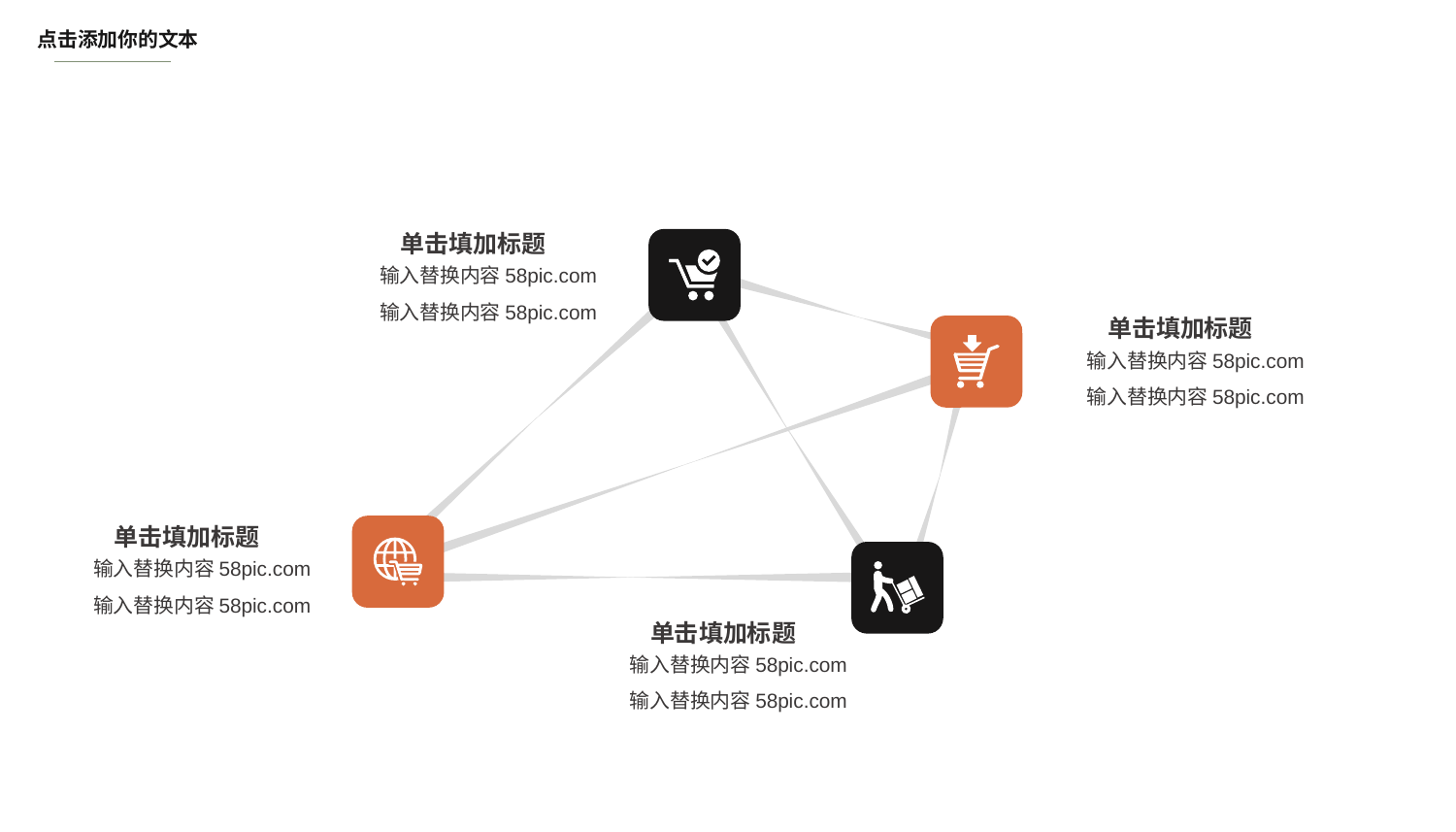

点击添加你的文本
单击填加标题

输入替换内容58pic.com
输入替换内容58pic.com
单击填加标题
输入替换内容58pic.com
输入替换内容58pic.com
单击填加标题
输入替换内容58pic.com
输入替换内容58pic.com
单击填加标题
输入替换内容58pic.com
输入替换内容58pic.com